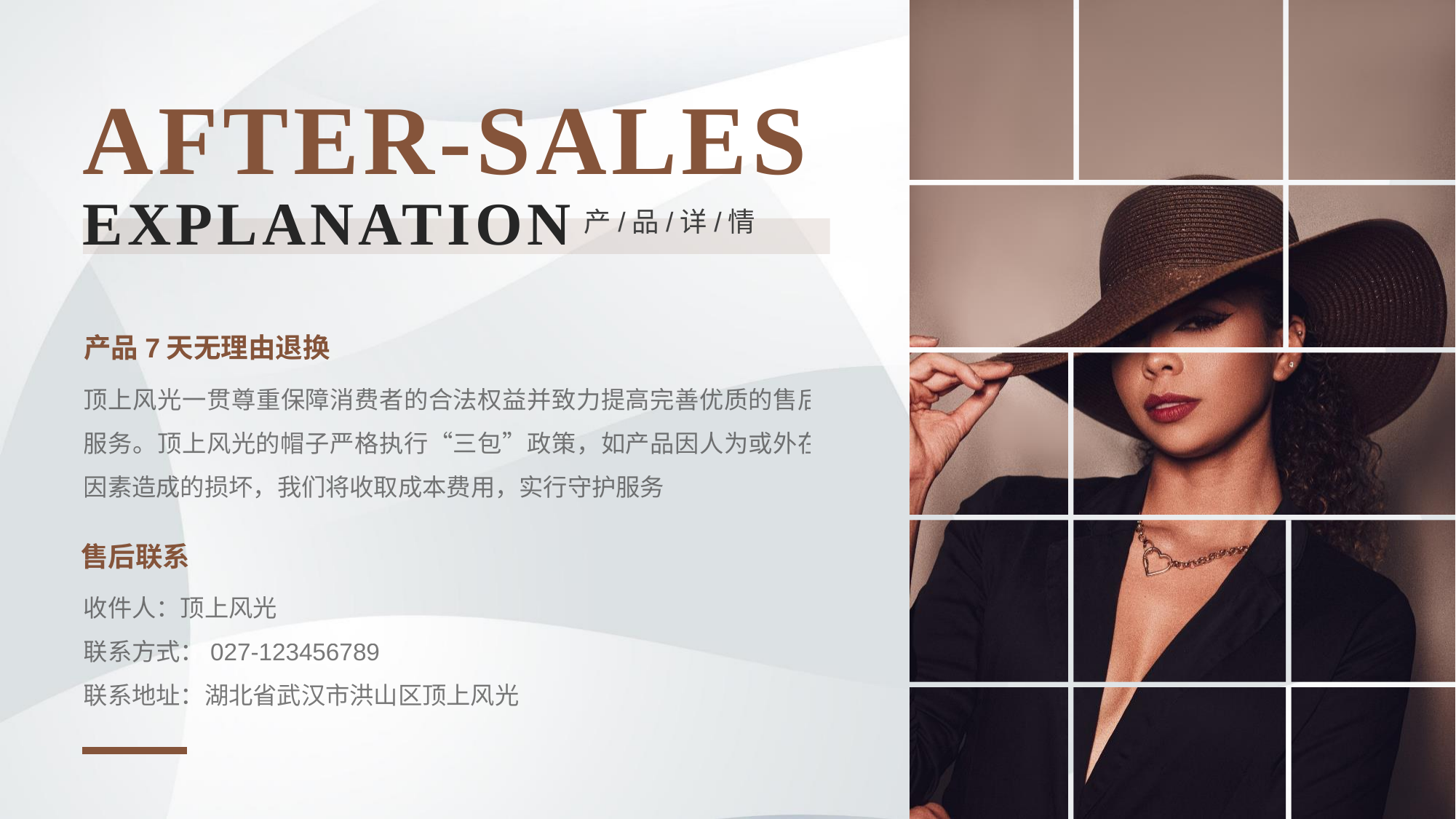

AFTER-SALES
EXPLANATION
产/品/详/情
产品7天无理由退换
顶上风光一贯尊重保障消费者的合法权益并致力提高完善优质的售后服务。顶上风光的帽子严格执行“三包”政策，如产品因人为或外在因素造成的损坏，我们将收取成本费用，实行守护服务
售后联系
收件人：顶上风光
联系方式：027-123456789
联系地址：湖北省武汉市洪山区顶上风光